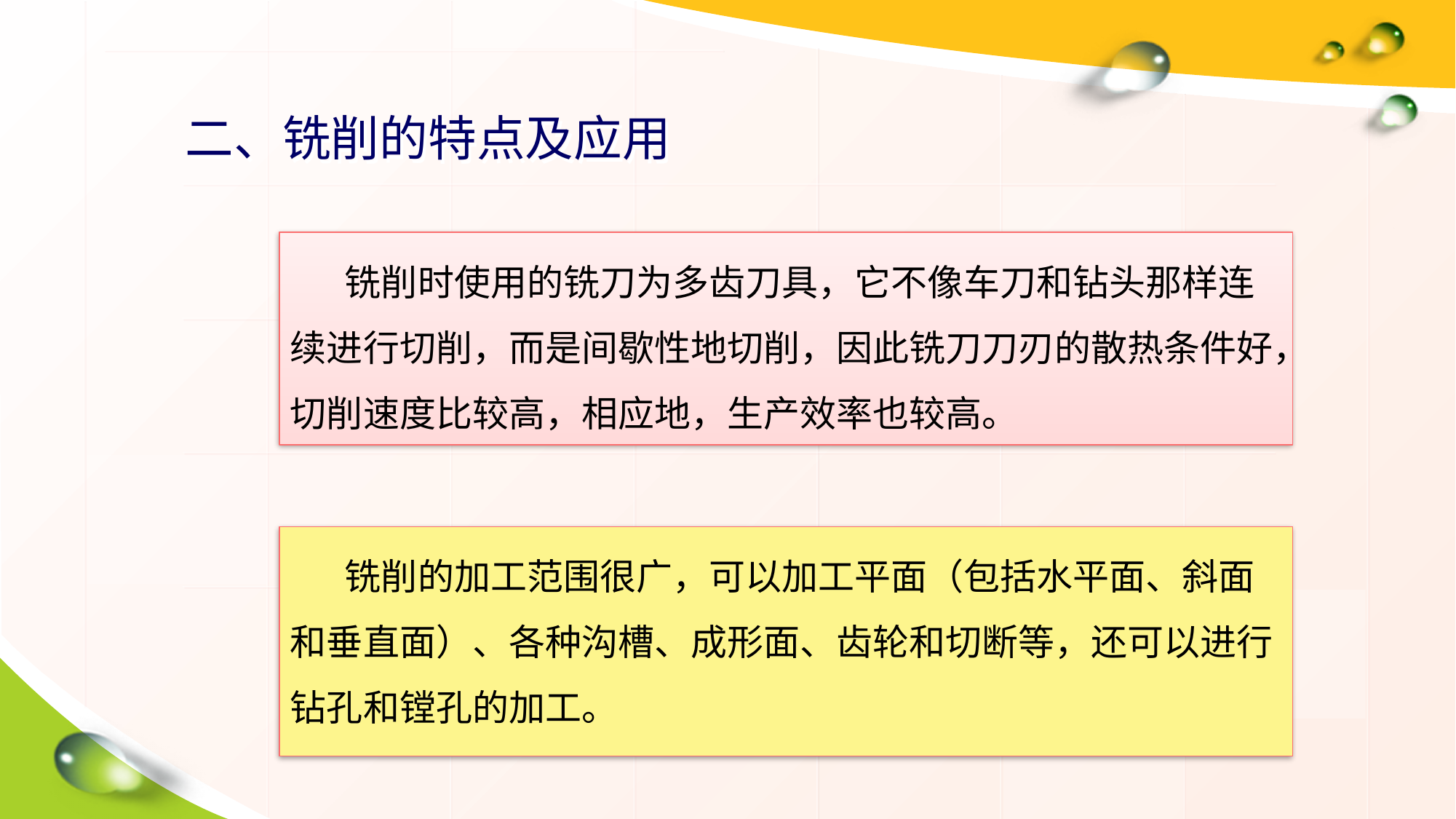

# 二、铣削的特点及应用
铣削时使用的铣刀为多齿刀具，它不像车刀和钻头那样连续进行切削，而是间歇性地切削，因此铣刀刀刃的散热条件好，切削速度比较高，相应地，生产效率也较高。

铣削的加工范围很广，可以加工平面（包括水平面、斜面和垂直面）、各种沟槽、成形面、齿轮和切断等，还可以进行钻孔和镗孔的加工。